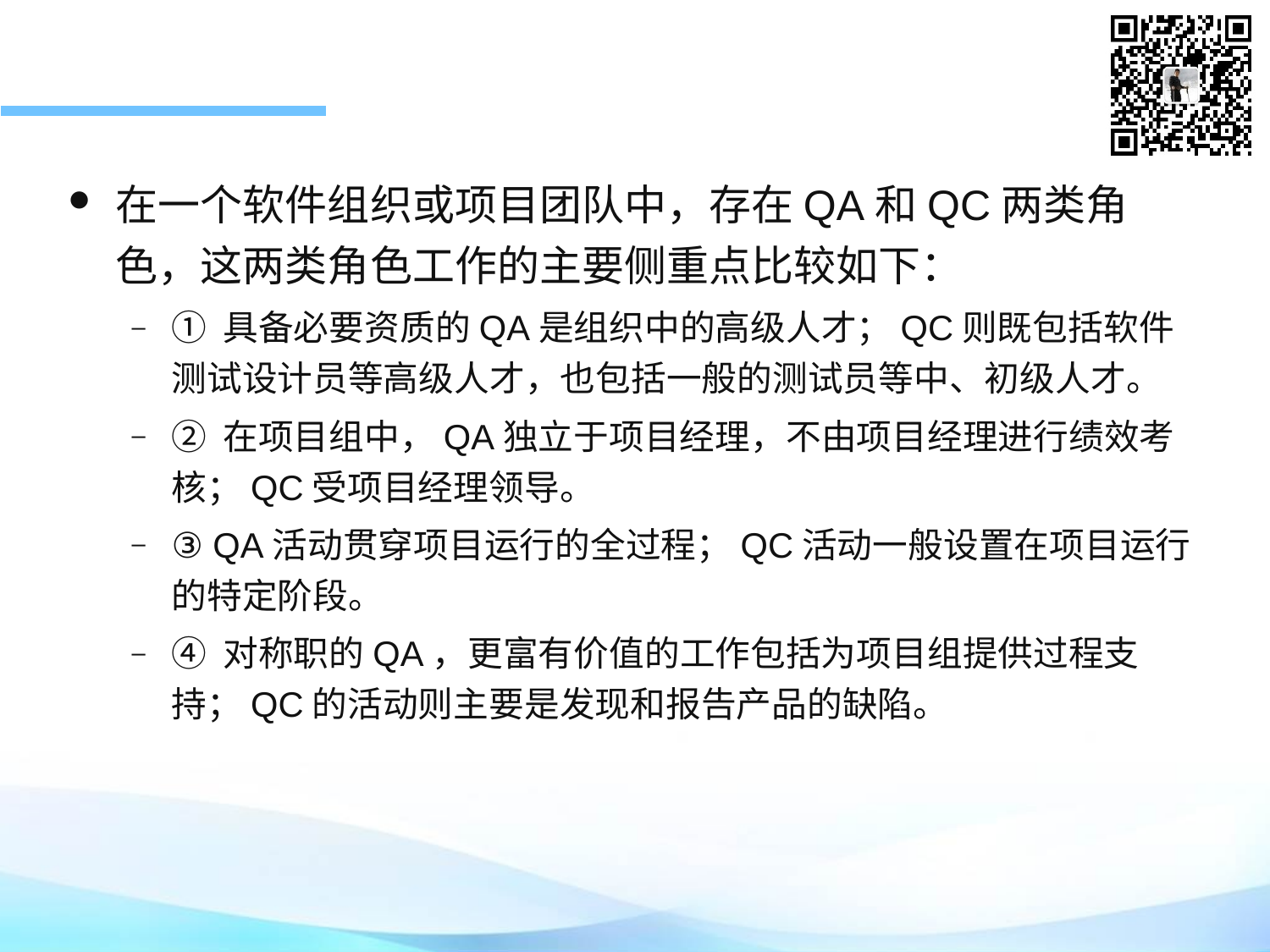

在一个软件组织或项目团队中，存在QA和QC两类角色，这两类角色工作的主要侧重点比较如下：
① 具备必要资质的QA是组织中的高级人才；QC则既包括软件测试设计员等高级人才，也包括一般的测试员等中、初级人才。
② 在项目组中，QA独立于项目经理，不由项目经理进行绩效考核；QC受项目经理领导。
③ QA活动贯穿项目运行的全过程；QC活动一般设置在项目运行的特定阶段。
④ 对称职的QA，更富有价值的工作包括为项目组提供过程支持；QC的活动则主要是发现和报告产品的缺陷。